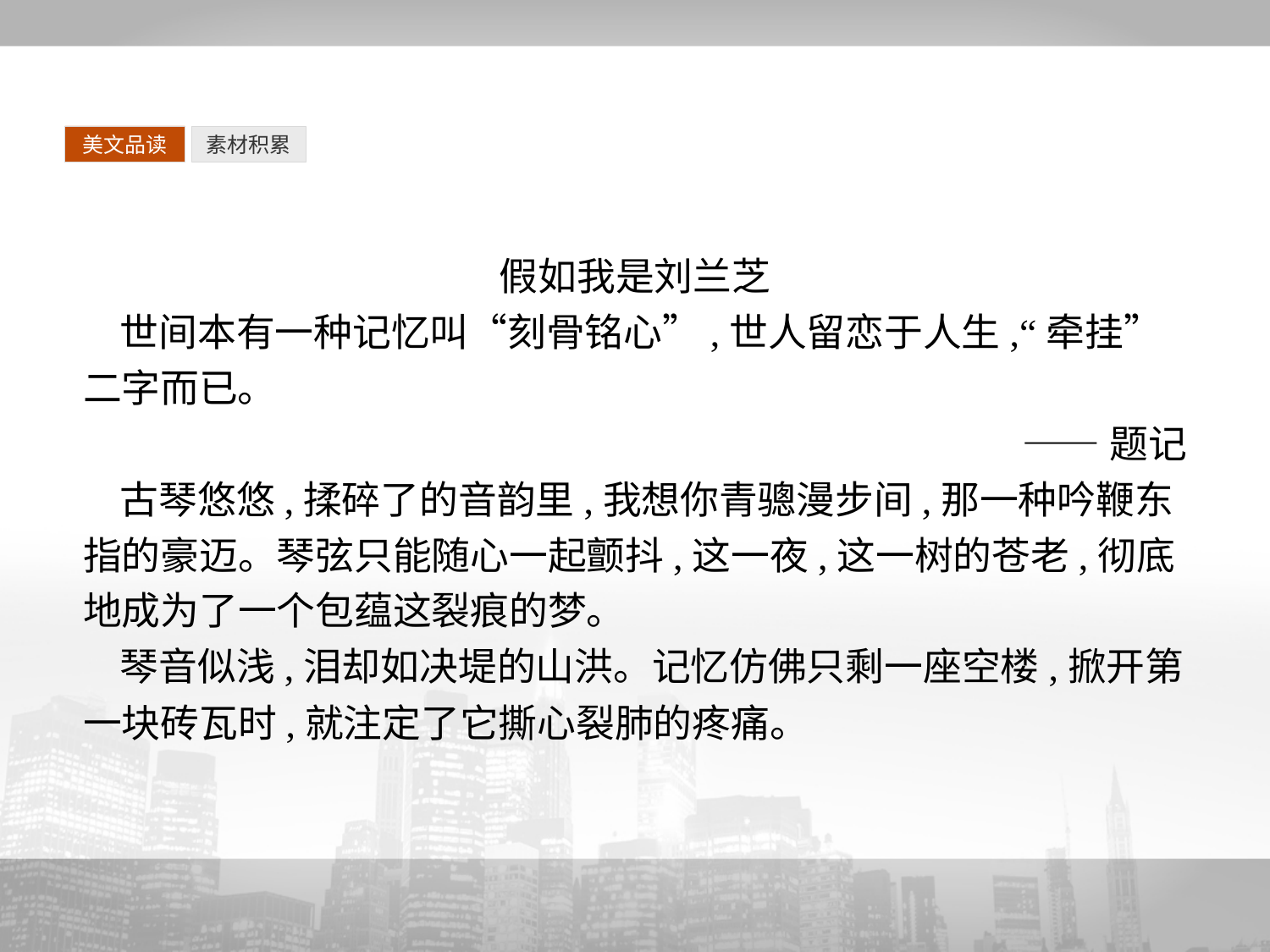

美文品读
素材积累
假如我是刘兰芝
世间本有一种记忆叫“刻骨铭心”,世人留恋于人生,“牵挂”二字而已。
——题记
古琴悠悠,揉碎了的音韵里,我想你青骢漫步间,那一种吟鞭东指的豪迈。琴弦只能随心一起颤抖,这一夜,这一树的苍老,彻底地成为了一个包蕴这裂痕的梦。
琴音似浅,泪却如决堤的山洪。记忆仿佛只剩一座空楼,掀开第一块砖瓦时,就注定了它撕心裂肺的疼痛。